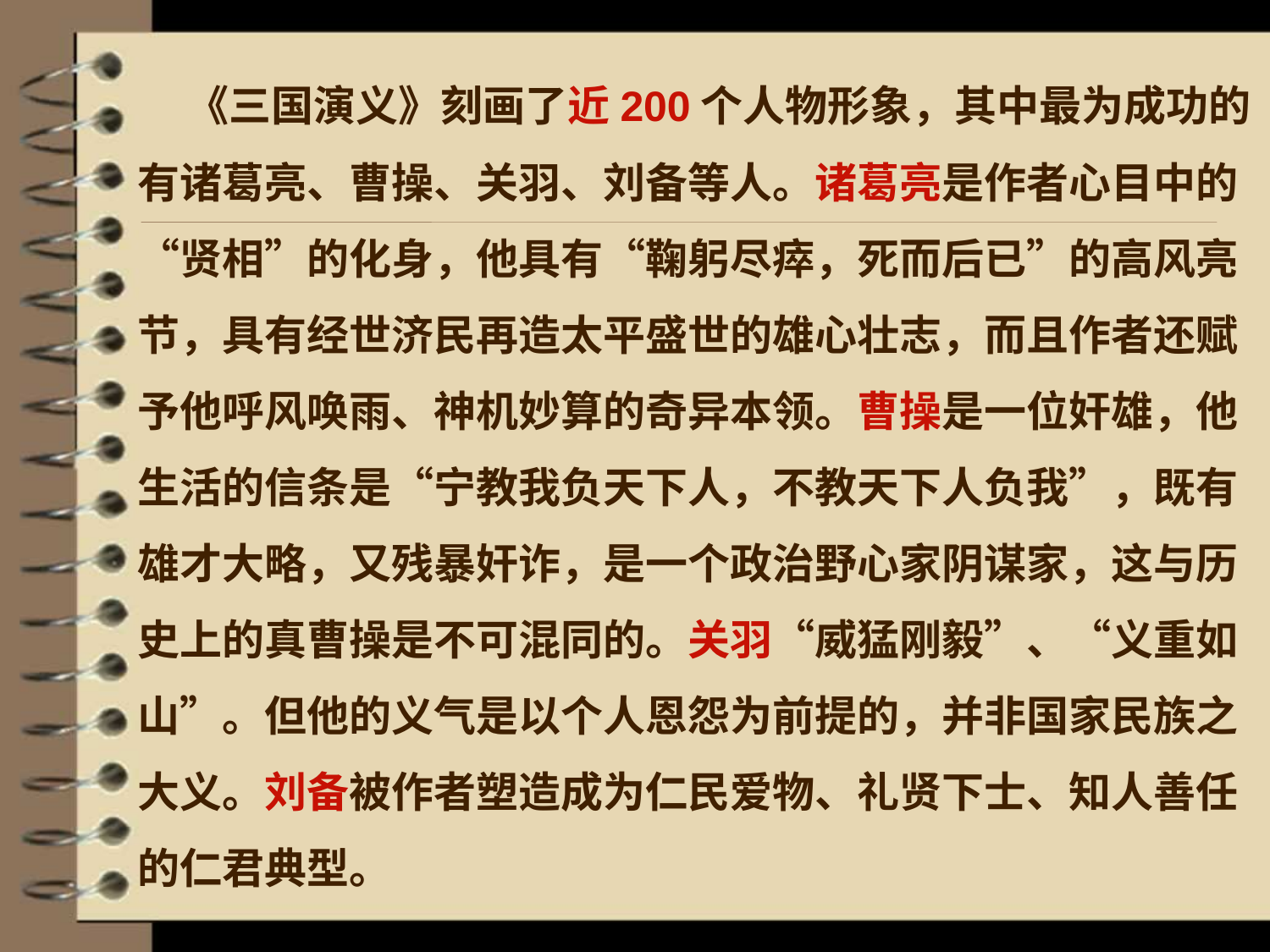

《三国演义》刻画了近200个人物形象，其中最为成功的有诸葛亮、曹操、关羽、刘备等人。诸葛亮是作者心目中的“贤相”的化身，他具有“鞠躬尽瘁，死而后已”的高风亮节，具有经世济民再造太平盛世的雄心壮志，而且作者还赋予他呼风唤雨、神机妙算的奇异本领。曹操是一位奸雄，他生活的信条是“宁教我负天下人，不教天下人负我”，既有雄才大略，又残暴奸诈，是一个政治野心家阴谋家，这与历史上的真曹操是不可混同的。关羽“威猛刚毅”、“义重如山”。但他的义气是以个人恩怨为前提的，并非国家民族之大义。刘备被作者塑造成为仁民爱物、礼贤下士、知人善任的仁君典型。